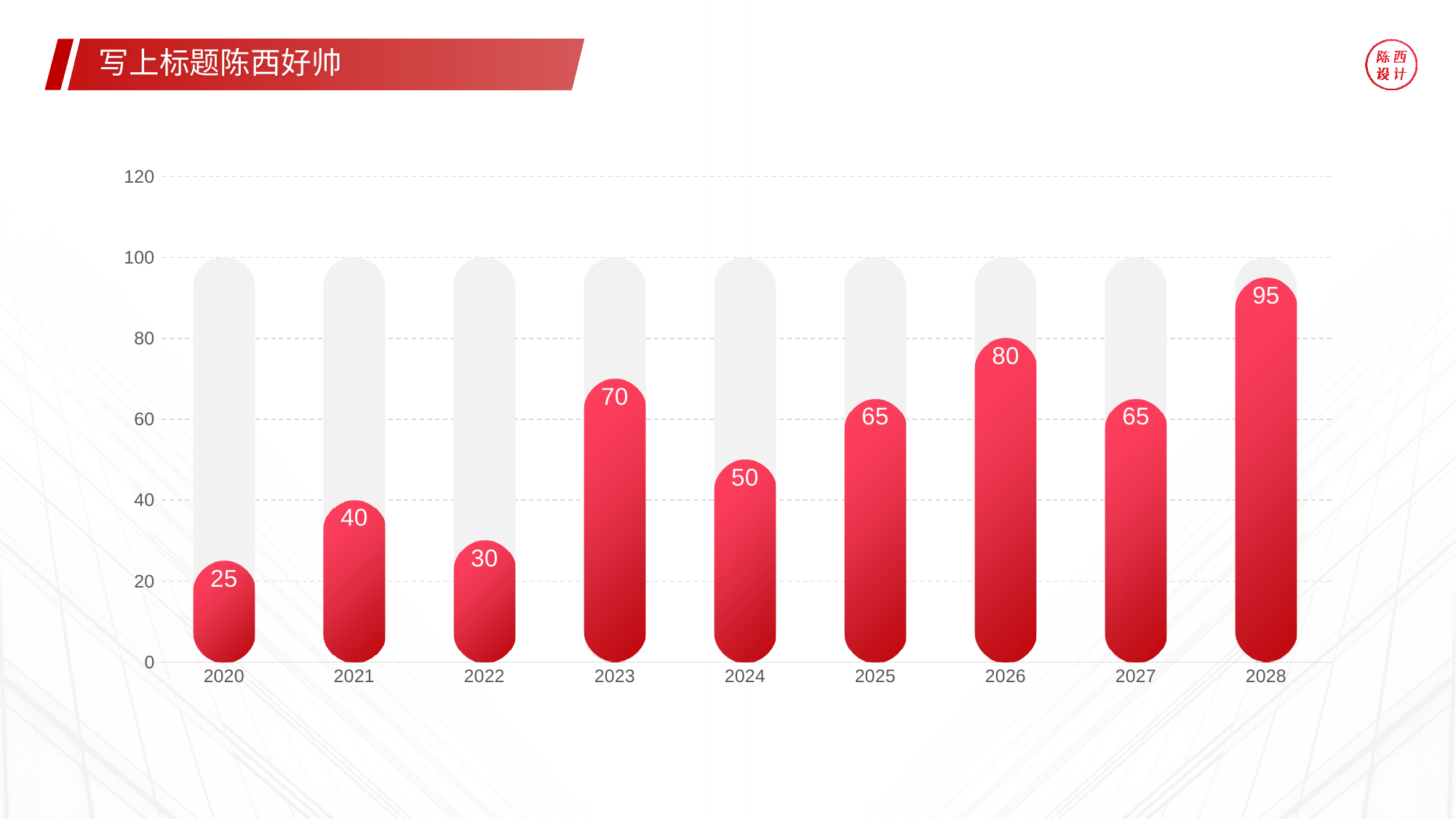

写上标题陈西好帅

### Chart

| Category | 系列 1 | 系列2 |
|---|---|---|
| 2020 | 100.0 | 25.0 |
| 2021 | 100.0 | 40.0 |
| 2022 | 100.0 | 30.0 |
| 2023 | 100.0 | 70.0 |
| 2024 | 100.0 | 50.0 |
| 2025 | 100.0 | 65.0 |
| 2026 | 100.0 | 80.0 |
| 2027 | 100.0 | 65.0 |
| 2028 | 100.0 | 95.0 |